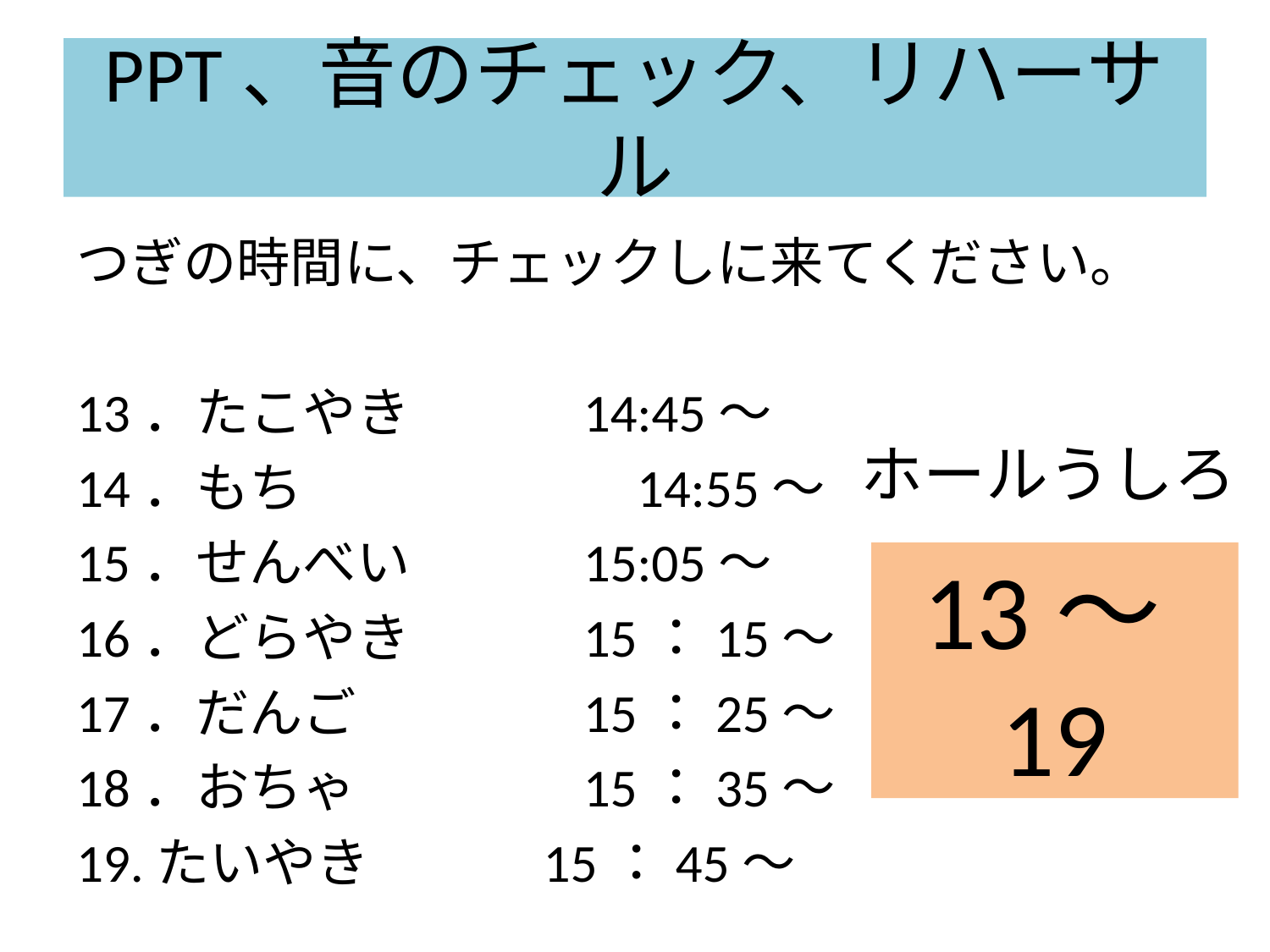

# PPT、音のチェック、リハーサル
つぎの時間に、チェックしに来てください。

13．たこやき　　　14:45～
14．もち　　　　　　14:55～
15．せんべい　　　15:05～
16．どらやき　　　15：15～
17．だんご　　　　15：25～
18．おちゃ　　　　15：35～
19.たいやき　　　15：45～
ホールうしろ

13～19